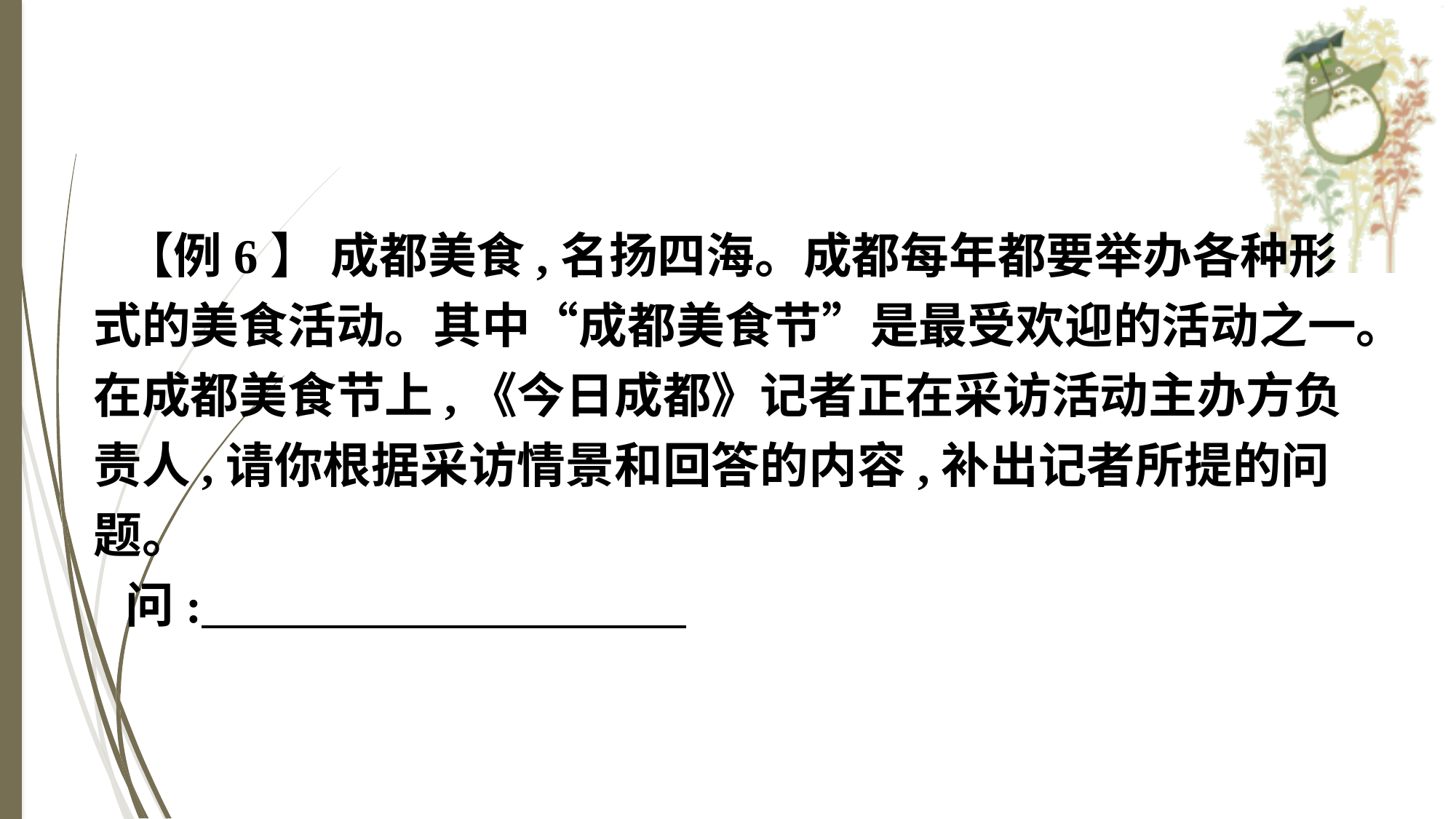

【例6】 成都美食,名扬四海。成都每年都要举办各种形式的美食活动。其中“成都美食节”是最受欢迎的活动之一。在成都美食节上,《今日成都》记者正在采访活动主办方负责人,请你根据采访情景和回答的内容,补出记者所提的问题。
问: